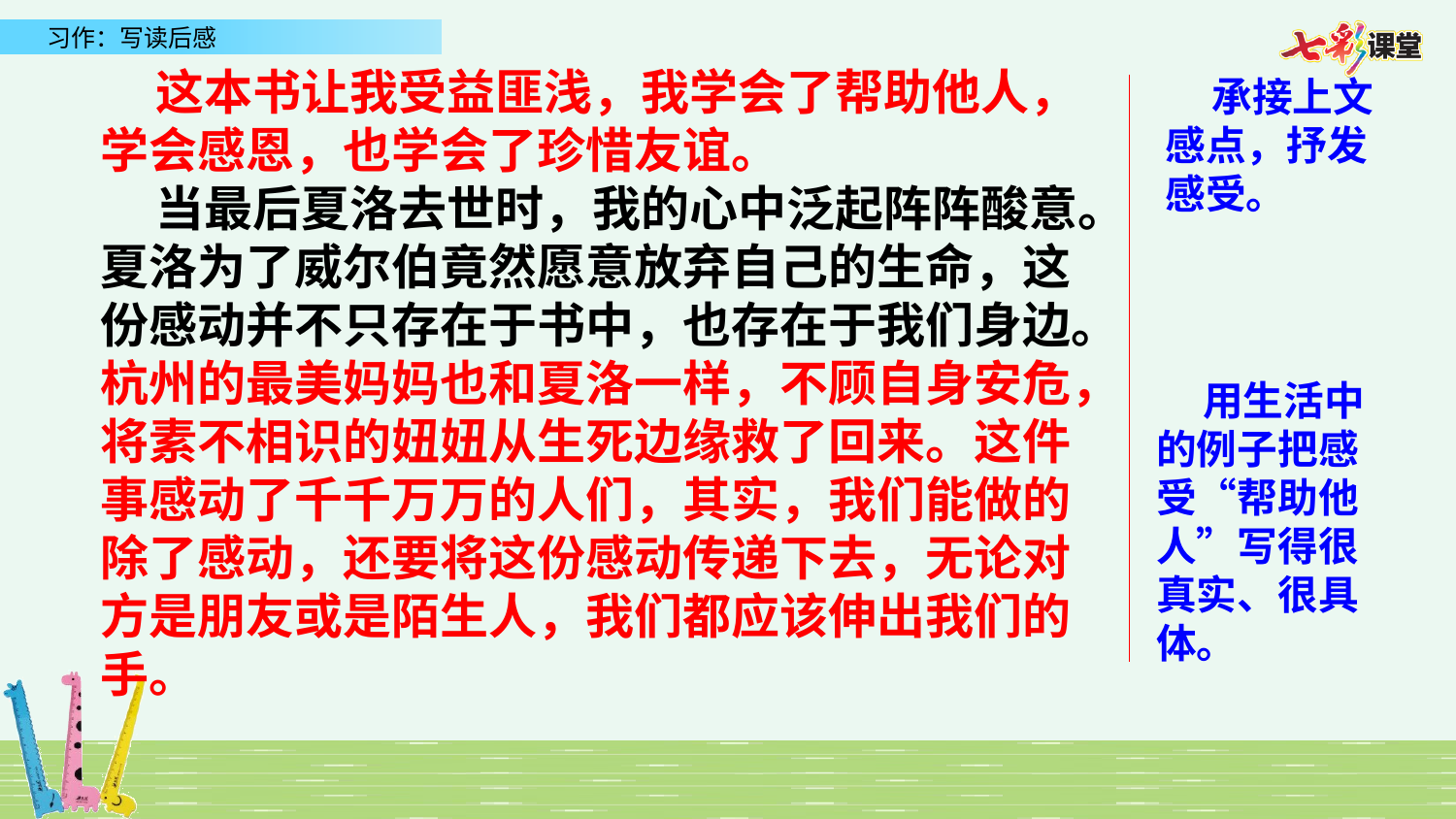

这本书让我受益匪浅，我学会了帮助他人，学会感恩，也学会了珍惜友谊。
    当最后夏洛去世时，我的心中泛起阵阵酸意。夏洛为了威尔伯竟然愿意放弃自己的生命，这份感动并不只存在于书中，也存在于我们身边。杭州的最美妈妈也和夏洛一样，不顾自身安危，将素不相识的妞妞从生死边缘救了回来。这件事感动了千千万万的人们，其实，我们能做的除了感动，还要将这份感动传递下去，无论对方是朋友或是陌生人，我们都应该伸出我们的手。
    承接上文感点，抒发感受。
    用生活中的例子把感受“帮助他人”写得很真实、很具体。